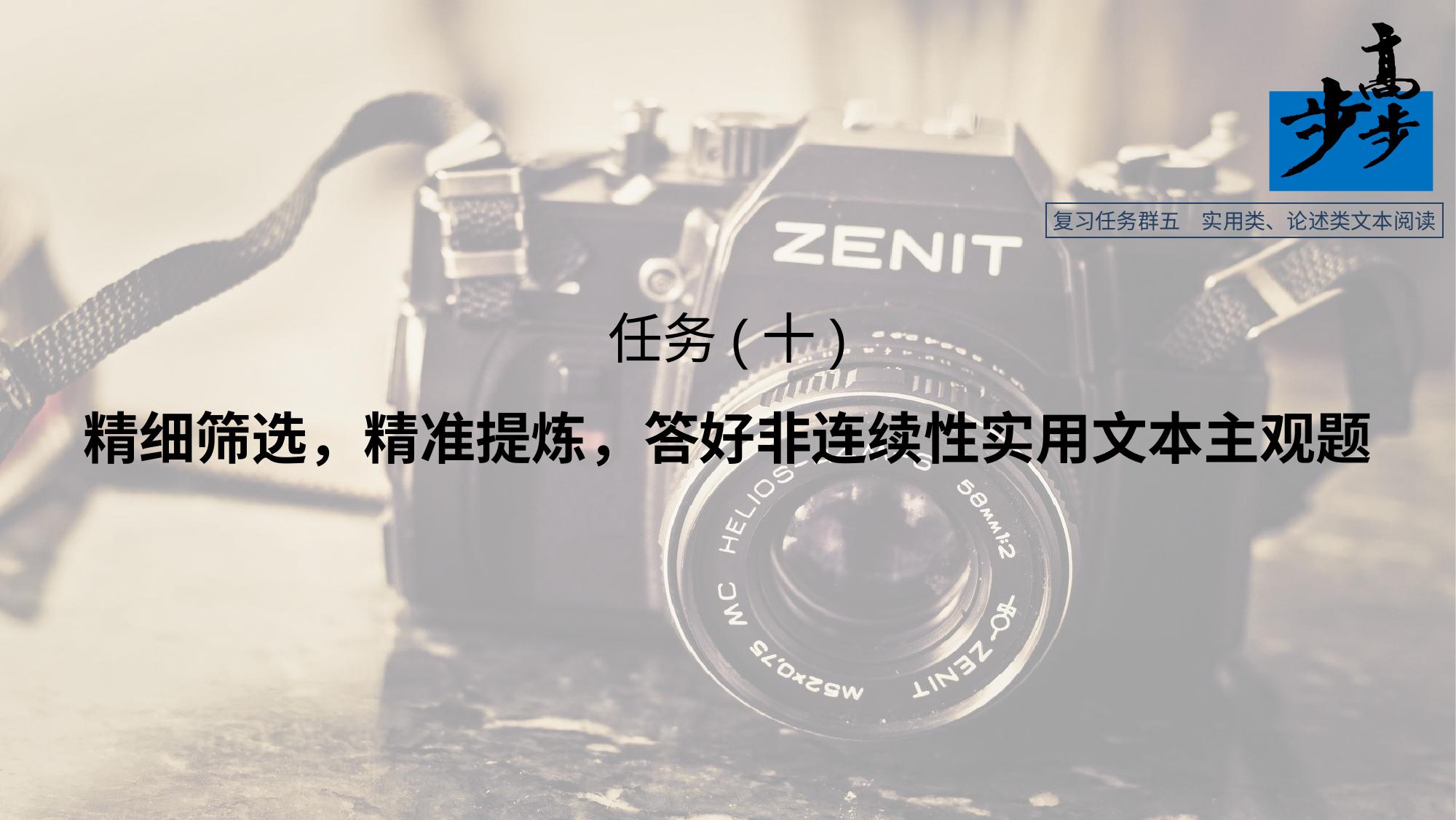

复习任务群五　实用类、论述类文本阅读
任务(十)
精细筛选，精准提炼，答好非连续性实用文本主观题